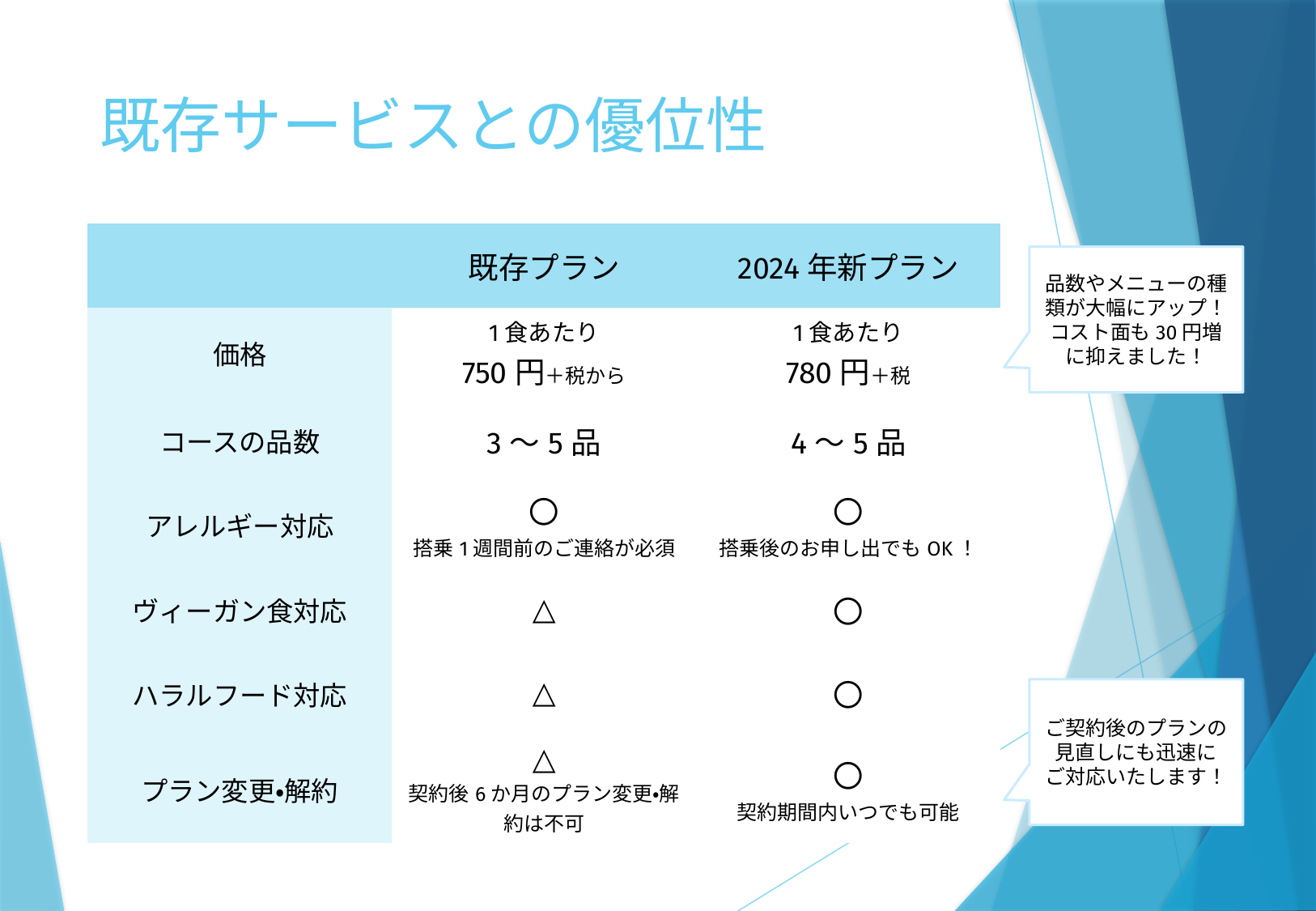

# 既存サービスとの優位性
|  | 既存プラン | 2024年新プラン |
| --- | --- | --- |
| 価格 | 1食あたり 750円＋税から | 1食あたり 780円＋税 |
| コースの品数 | 3～5品 | 4～5品 |
| アレルギー対応 | 〇 搭乗1週間前のご連絡が必須 | 〇 搭乗後のお申し出でもOK！ |
| ヴィーガン食対応 | △ | 〇 |
| ハラルフード対応 | △ | 〇 |
| プラン変更・解約 | △ 契約後6か月のプラン変更・解約は不可 | 〇 契約期間内いつでも可能 |
品数やメニューの種類が大幅にアップ！
コスト面も30円増に抑えました！
ご契約後のプランの見直しにも迅速に
ご対応いたします！